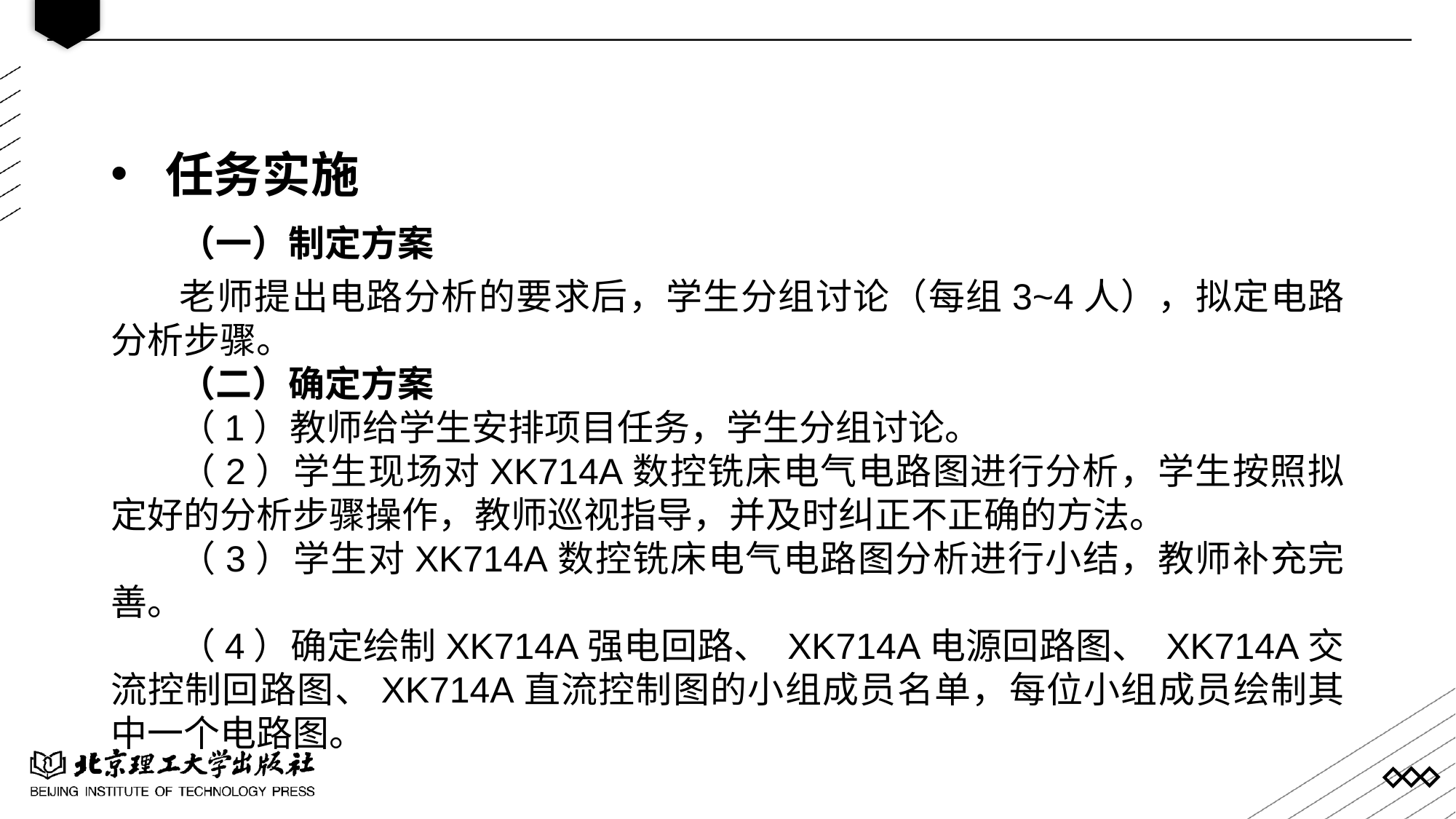

任务实施
（一）制定方案
老师提出电路分析的要求后，学生分组讨论（每组3~4人），拟定电路分析步骤。
（二）确定方案
（1）教师给学生安排项目任务，学生分组讨论。
（2）学生现场对XK714A数控铣床电气电路图进行分析，学生按照拟定好的分析步骤操作，教师巡视指导，并及时纠正不正确的方法。
（3）学生对XK714A数控铣床电气电路图分析进行小结，教师补充完善。
（4）确定绘制XK714A强电回路、 XK714A电源回路图、 XK714A交流控制回路图、XK714A直流控制图的小组成员名单，每位小组成员绘制其中一个电路图。